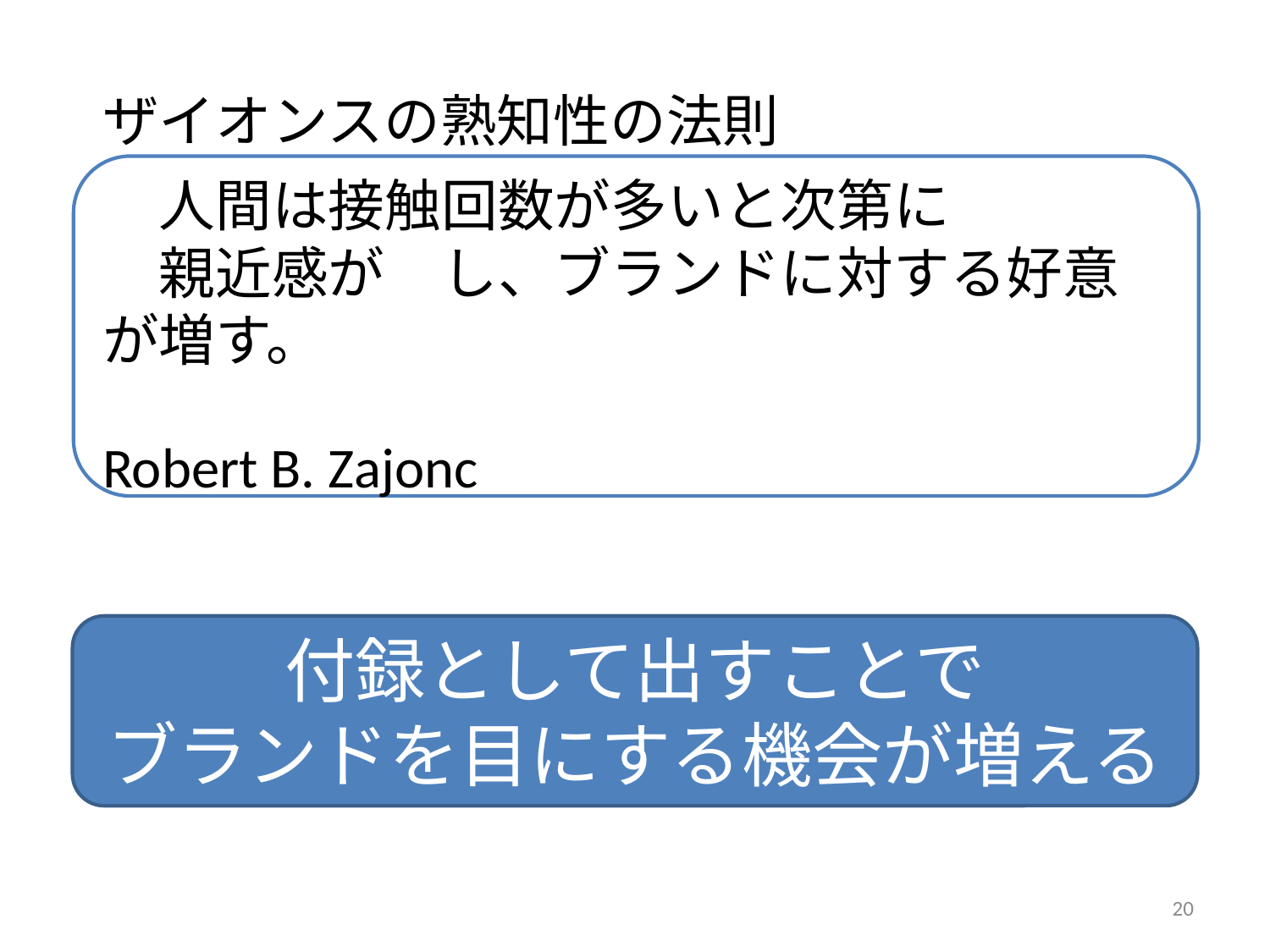

ザイオンスの熟知性の法則

　人間は接触回数が多いと次第に
　親近感が　し、ブランドに対する好意が増す。
　　　　　　　　　　　　　　　　　　　　　Robert B. Zajonc
付録として出すことで
ブランドを目にする機会が増える
20